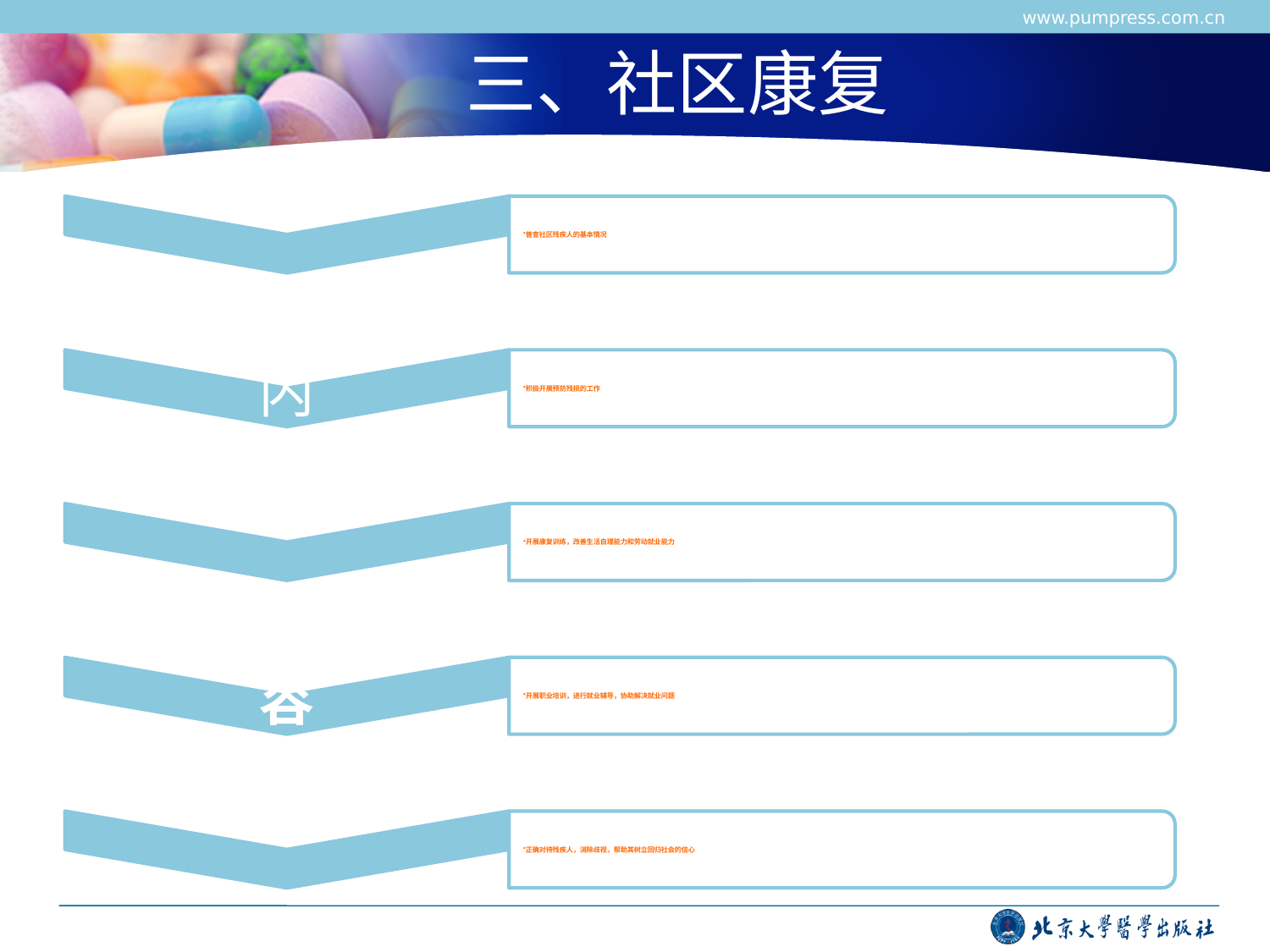

www.pumpress.com.cn
# 三、社区康复
开展康复训练，改善生活自理能力和劳动就业能力
容
开展职业培训，进行就业辅导，协助解决就业问题
正确对待残疾人，消除歧视，帮助其树立回归社会的信心
内
普查社区残疾人的基本情况
积极开展预防残损的工作